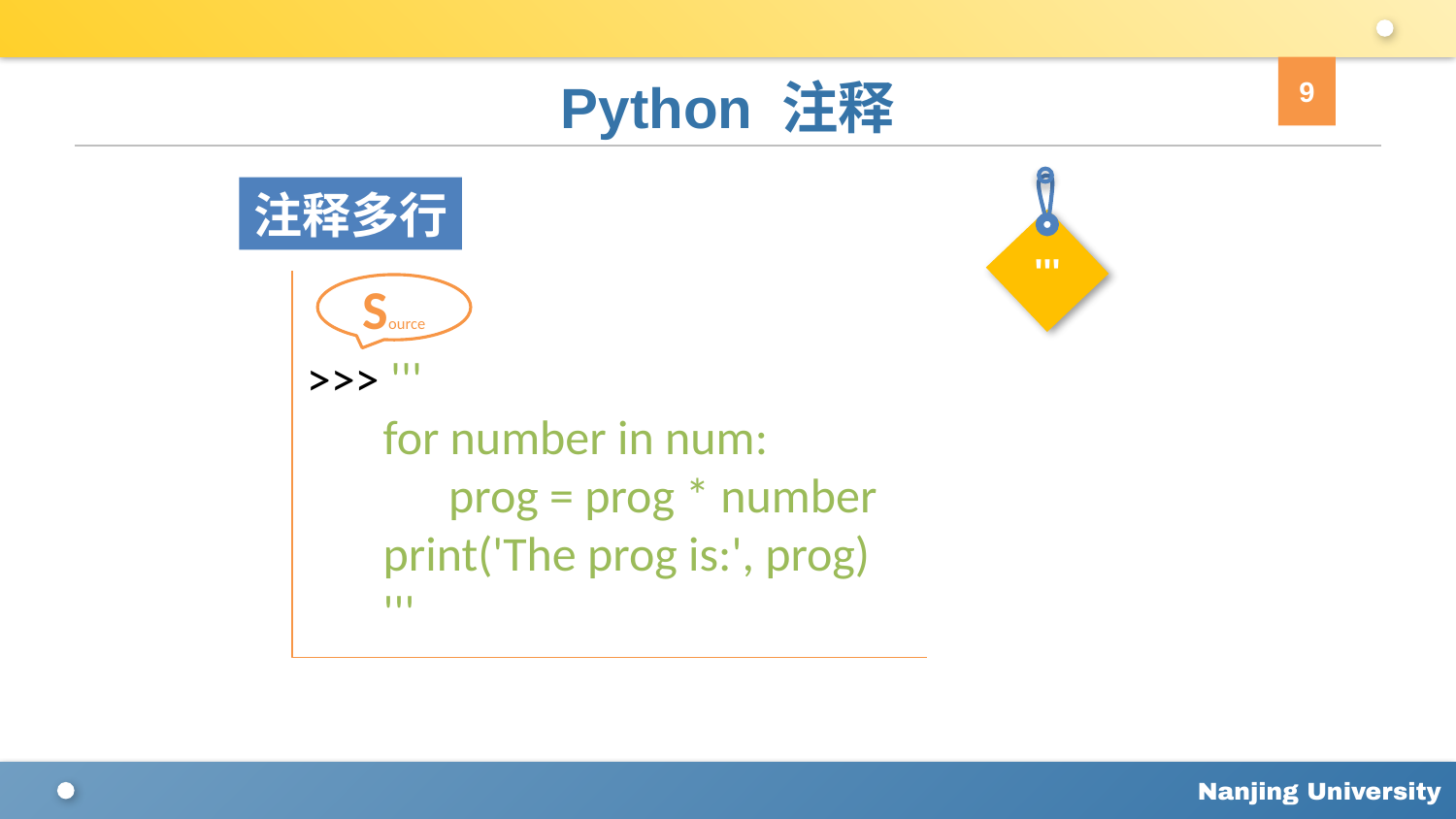

9
# Python 注释

'''

注释多行

>>> '''
       for number in num:
             prog = prog * number
       print('The prog is:', prog)
       '''
Source